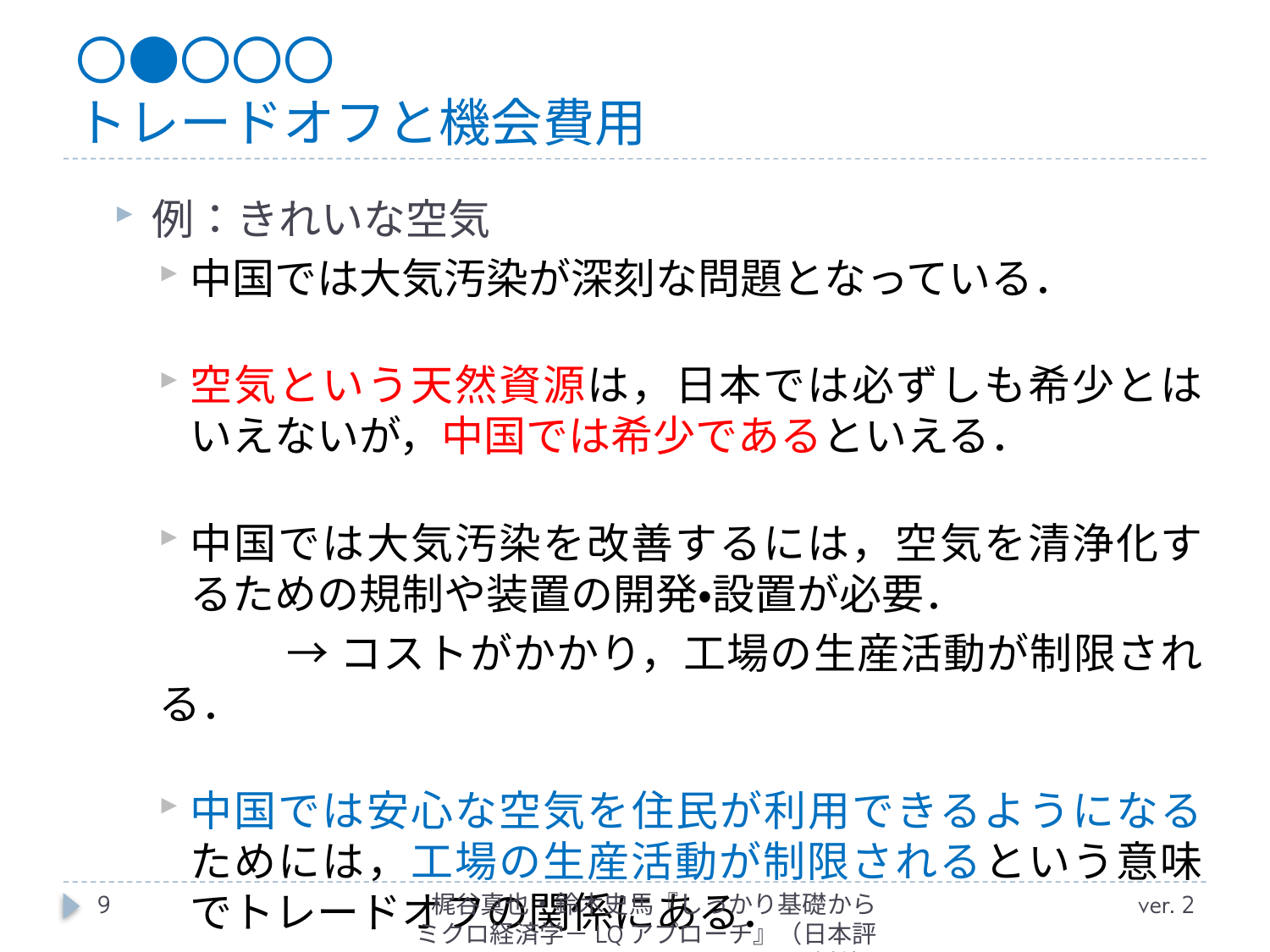

# 〇●〇〇〇 トレードオフと機会費用
例：きれいな空気
中国では大気汚染が深刻な問題となっている．

空気という天然資源は，日本では必ずしも希少とはいえないが，中国では希少であるといえる．

中国では大気汚染を改善するには，空気を清浄化するための規制や装置の開発・設置が必要．
	→コストがかかり，工場の生産活動が制限される．

中国では安心な空気を住民が利用できるようになるためには，工場の生産活動が制限されるという意味でトレードオフの関係にある．
9
梶谷真也・鈴木史馬『しっかり基礎からミクロ経済学－LQアプローチ』（日本評論社）
ver. 2